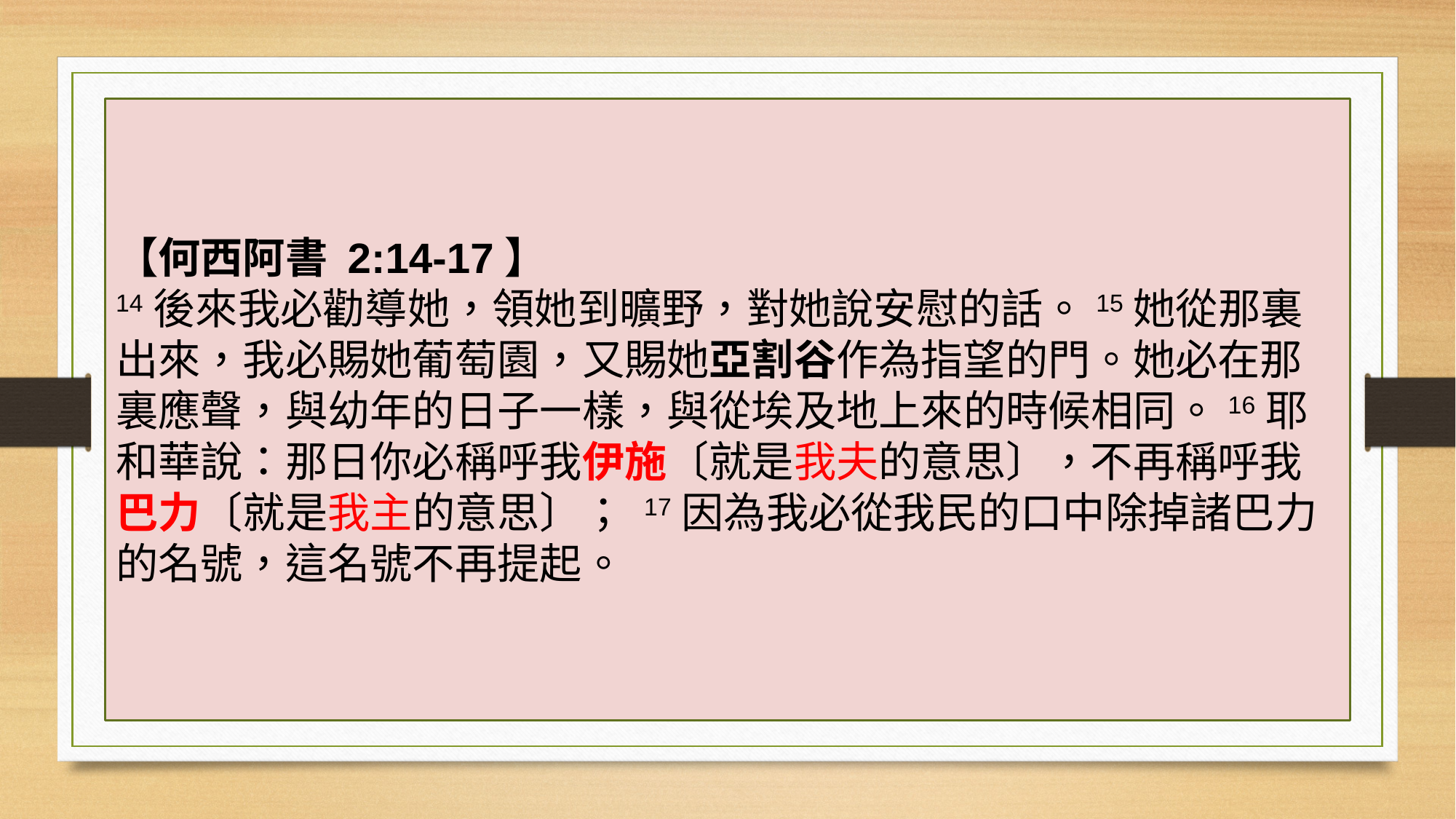

【何西阿書 2:14-17】
14後來我必勸導她，領她到曠野，對她說安慰的話。15她從那裏出來，我必賜她葡萄園，又賜她亞割谷作為指望的門。她必在那裏應聲，與幼年的日子一樣，與從埃及地上來的時候相同。16耶和華說：那日你必稱呼我伊施〔就是我夫的意思〕，不再稱呼我巴力〔就是我主的意思〕； 17因為我必從我民的口中除掉諸巴力的名號，這名號不再提起。
#